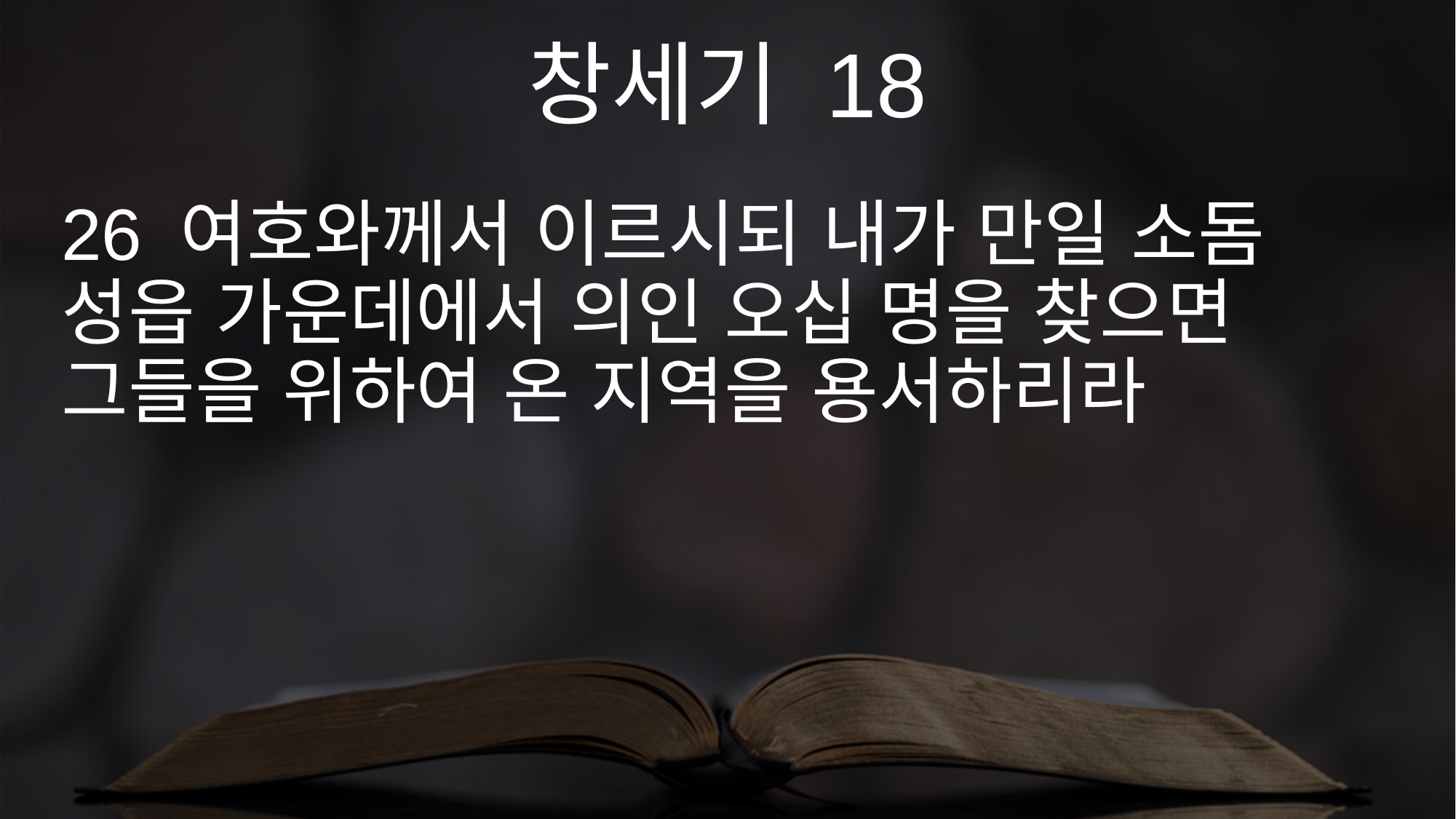

창세기 18
26 여호와께서 이르시되 내가 만일 소돔 성읍 가운데에서 의인 오십 명을 찾으면 그들을 위하여 온 지역을 용서하리라